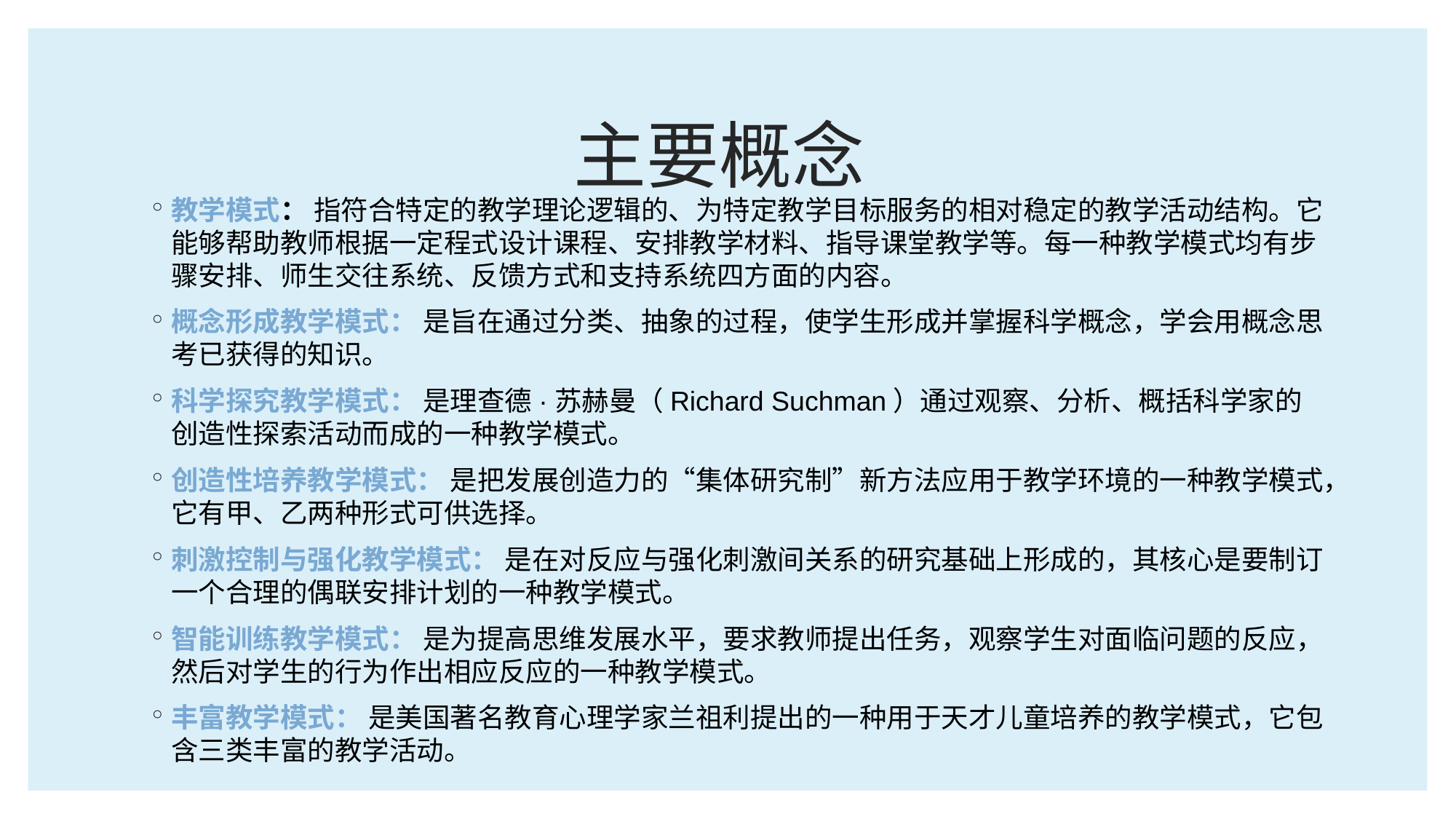

# 主要概念
教学模式： 指符合特定的教学理论逻辑的、为特定教学目标服务的相对稳定的教学活动结构。它能够帮助教师根据一定程式设计课程、安排教学材料、指导课堂教学等。每一种教学模式均有步骤安排、师生交往系统、反馈方式和支持系统四方面的内容。
概念形成教学模式： 是旨在通过分类、抽象的过程，使学生形成并掌握科学概念，学会用概念思考已获得的知识。
科学探究教学模式： 是理查德·苏赫曼（Richard Suchman）通过观察、分析、概括科学家的创造性探索活动而成的一种教学模式。
创造性培养教学模式： 是把发展创造力的“集体研究制”新方法应用于教学环境的一种教学模式，它有甲、乙两种形式可供选择。
刺激控制与强化教学模式： 是在对反应与强化刺激间关系的研究基础上形成的，其核心是要制订一个合理的偶联安排计划的一种教学模式。
智能训练教学模式： 是为提高思维发展水平，要求教师提出任务，观察学生对面临问题的反应，然后对学生的行为作出相应反应的一种教学模式。
丰富教学模式： 是美国著名教育心理学家兰祖利提出的一种用于天才儿童培养的教学模式，它包含三类丰富的教学活动。